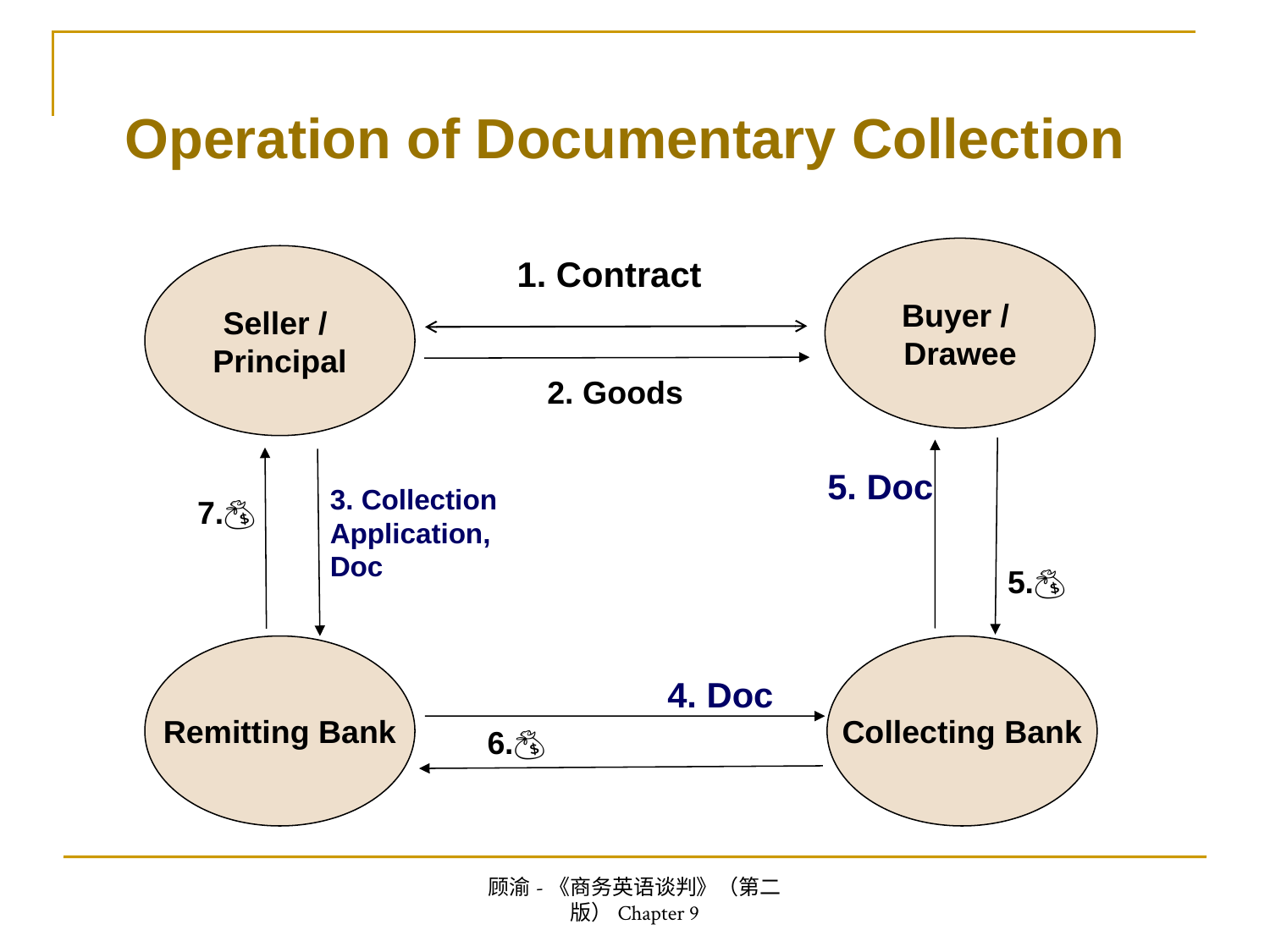

# Operation of Documentary Collection
Buyer /
Drawee
Seller /
Principal
  1. Contract

2. Goods

5. Doc
3. Collection Application, Doc
7.💰
5.💰
Collecting Bank
Remitting Bank
4. Doc

6.💰

14
顾渝-《商务英语谈判》（第二版）Chapter 9